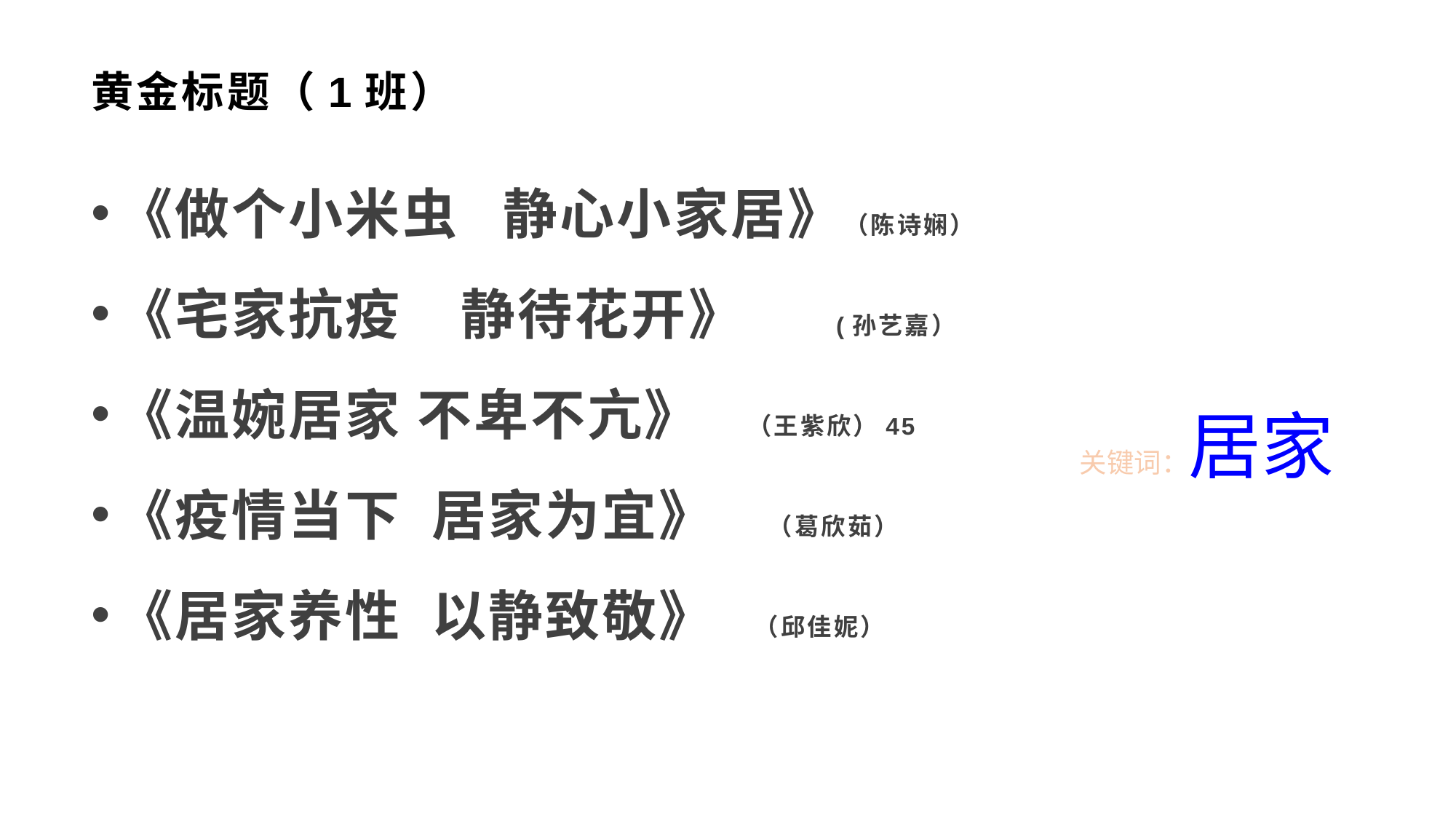

# 黄金标题（1班）
《做个小米虫   静心小家居》（陈诗娴）
《宅家抗疫    静待花开》           (孙艺嘉）
《温婉居家 不卑不亢》      （王紫欣）45
《疫情当下  居家为宜》     （葛欣茹）
《居家养性  以静致敬》     （邱佳妮）

关键词：居家